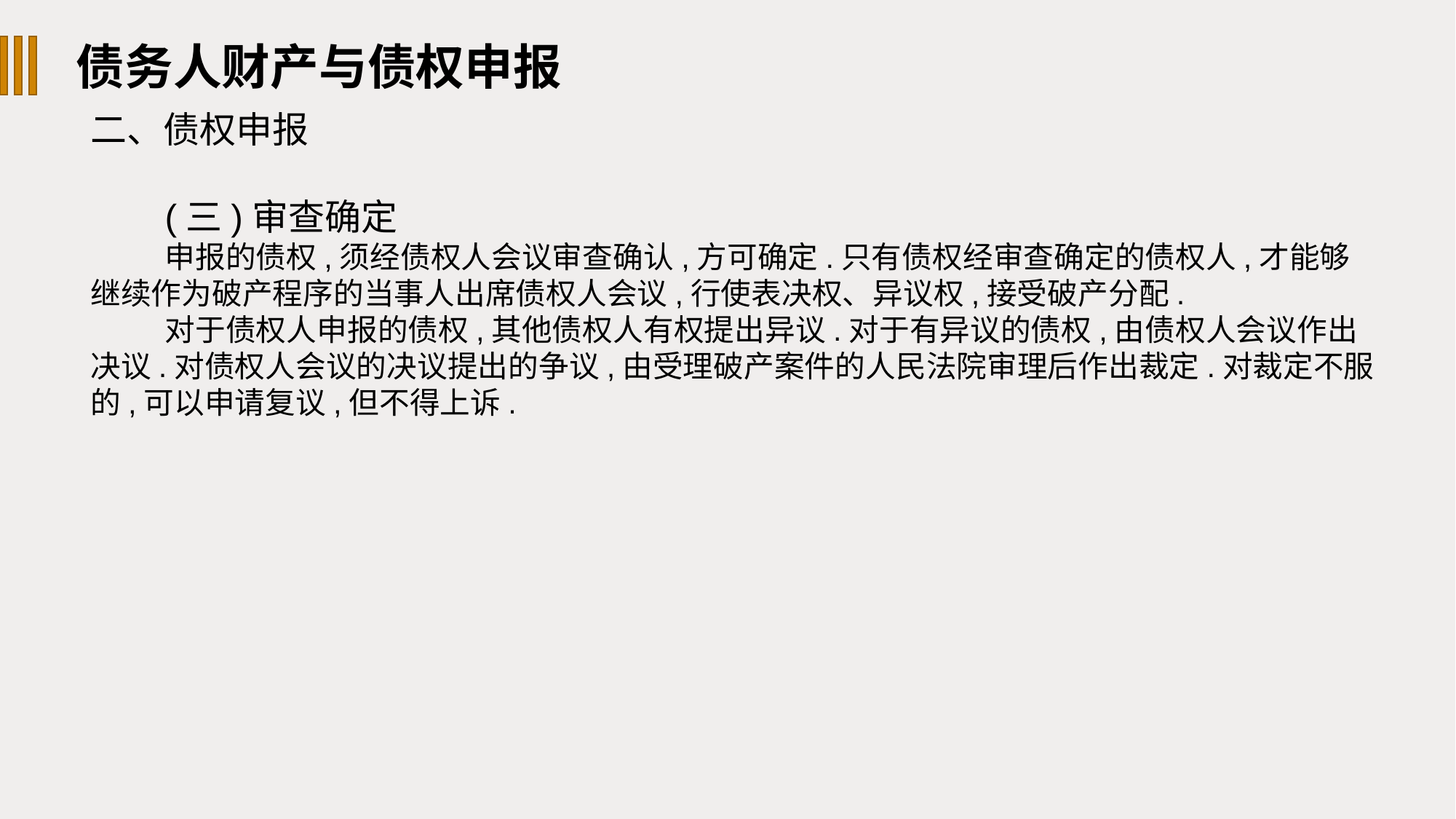

债务人财产与债权申报

二、债权申报

(三)审查确定
申报的债权,须经债权人会议审查确认,方可确定.只有债权经审查确定的债权人,才能够继续作为破产程序的当事人出席债权人会议,行使表决权、异议权,接受破产分配.
对于债权人申报的债权,其他债权人有权提出异议.对于有异议的债权,由债权人会议作出决议.对债权人会议的决议提出的争议,由受理破产案件的人民法院审理后作出裁定.对裁定不服的,可以申请复议,但不得上诉.